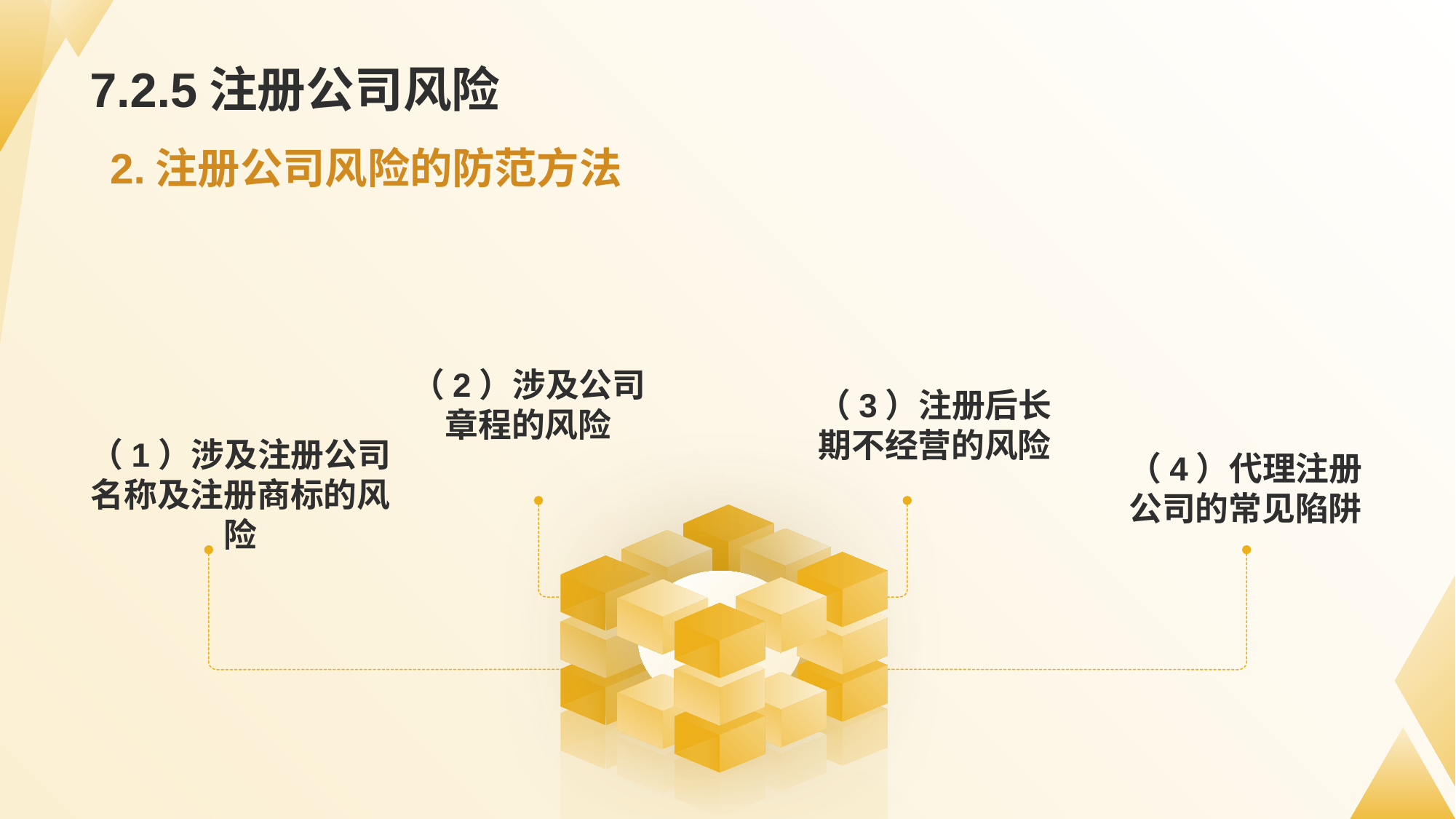

# 7.2.5注册公司风险
2.注册公司风险的防范方法
（2）涉及公司章程的风险
（3）注册后长期不经营的风险
（4）代理注册公司的常见陷阱
（1）涉及注册公司名称及注册商标的风险